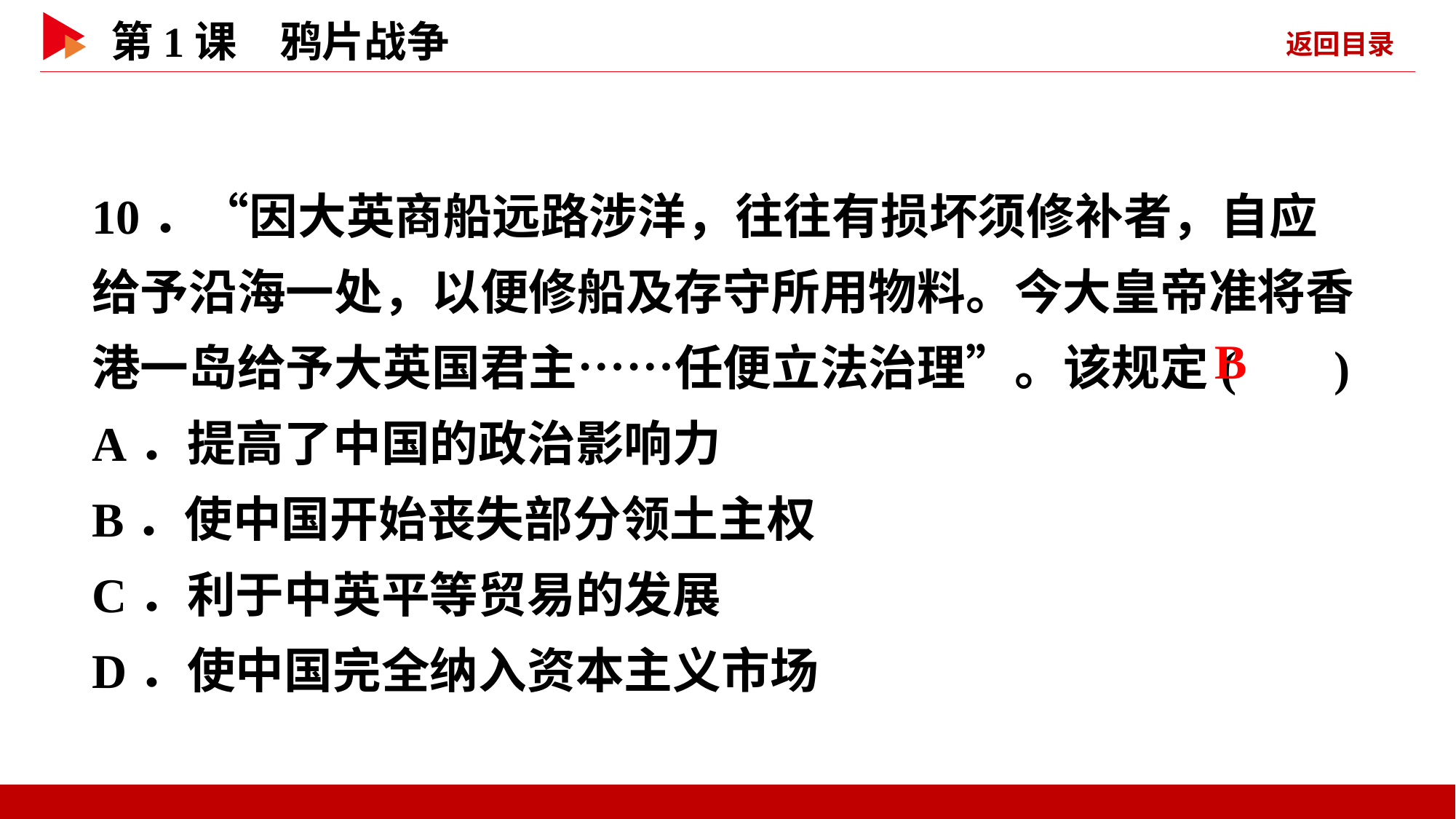

10．“因大英商船远路涉洋，往往有损坏须修补者，自应给予沿海一处，以便修船及存守所用物料。今大皇帝准将香港一岛给予大英国君主……任便立法治理”。该规定(        )
A．提高了中国的政治影响力
B．使中国开始丧失部分领土主权
C．利于中英平等贸易的发展
D．使中国完全纳入资本主义市场
   B